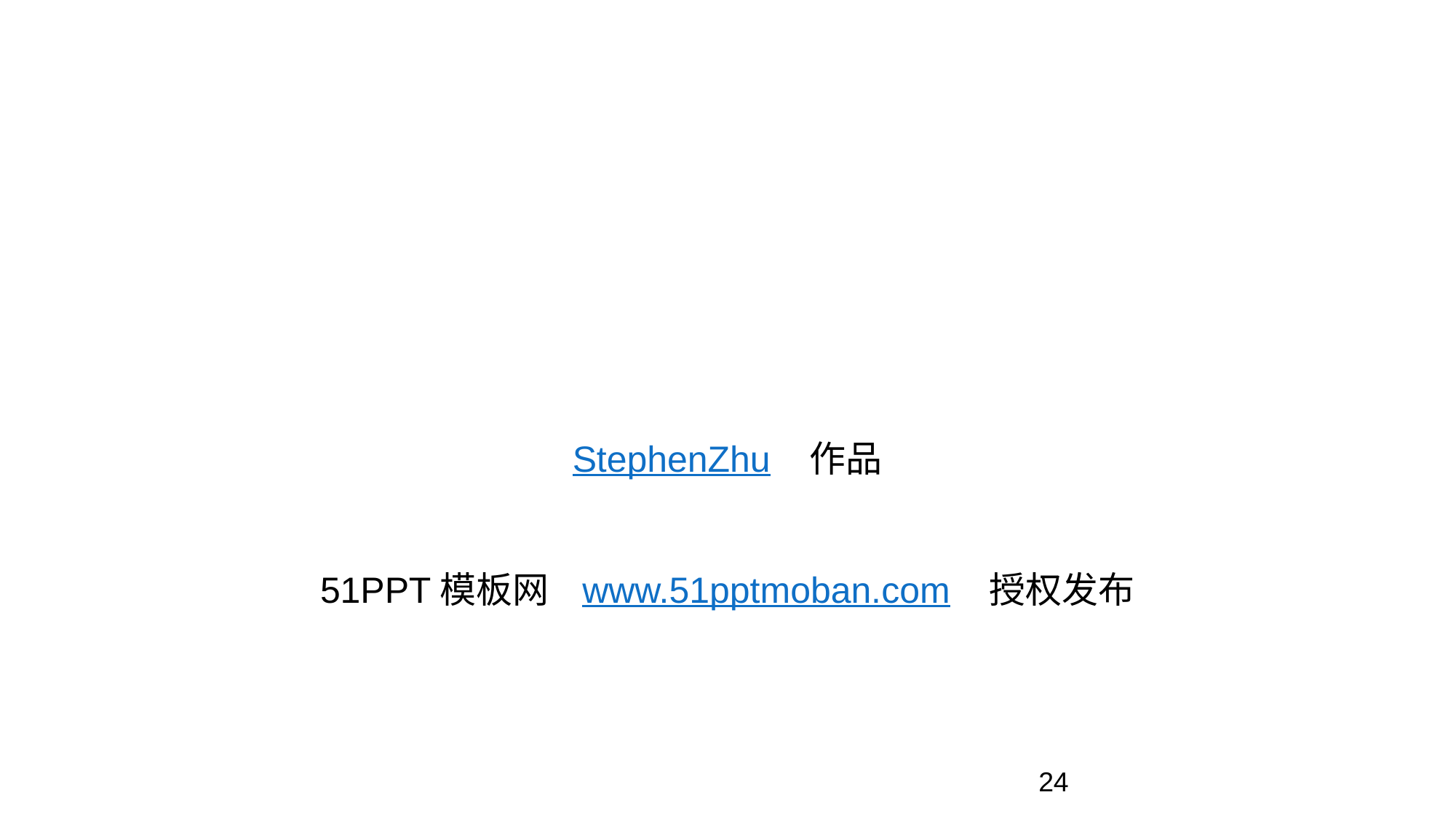

#
StephenZhu   作品

51PPT模板网   www.51pptmoban.com   授权发布

24